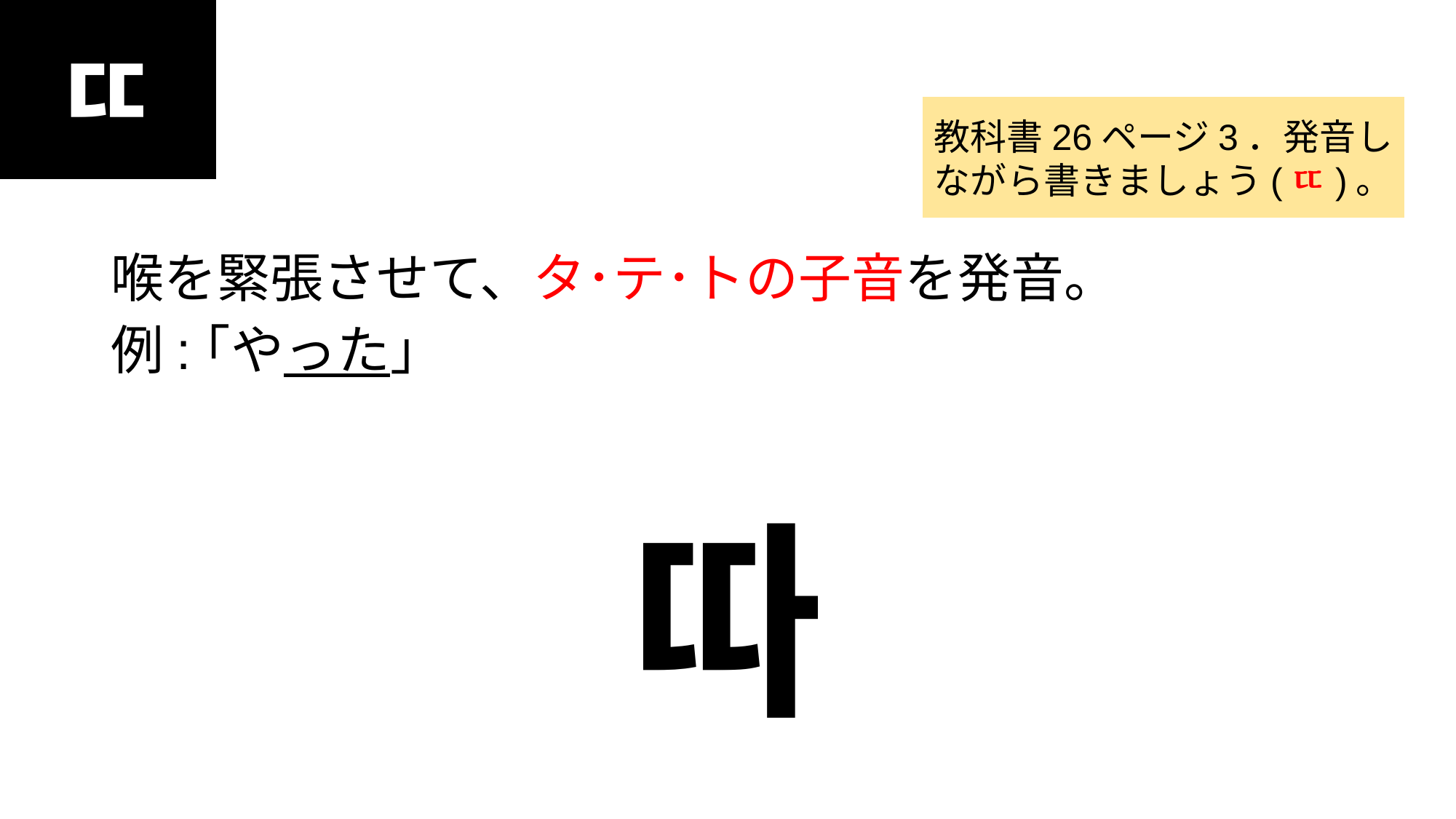

ㄸ
#
教科書26ページ3．発音しながら書きましょう(ㄸ)。

喉を緊張させて、タ･テ･トの子音を発音。
例:｢やった｣

따